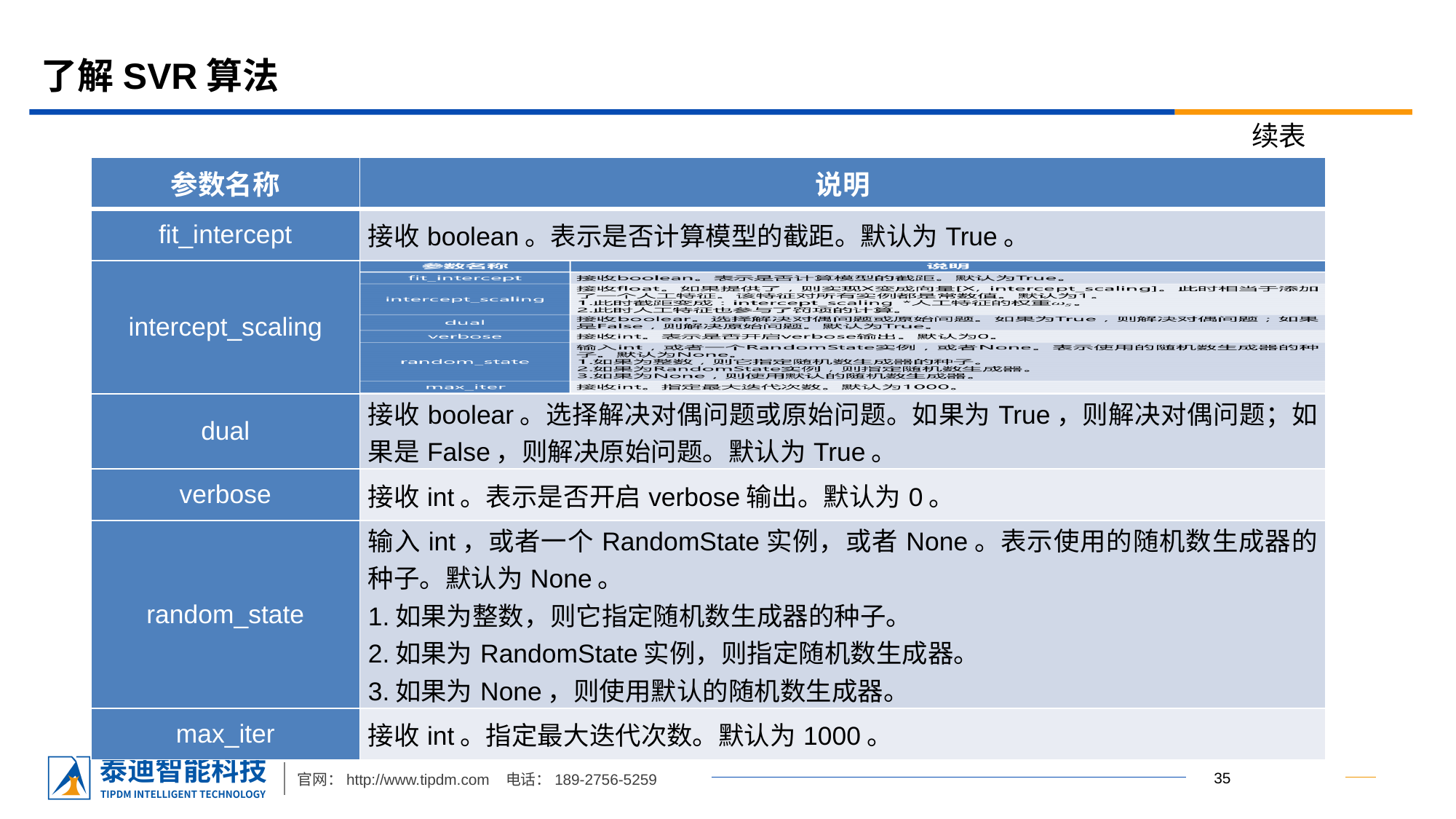

# 了解SVR算法
续表
| 参数名称 | 说明 |
| --- | --- |
| fit\_intercept | 接收boolean。表示是否计算模型的截距。默认为True。 |
| intercept\_scaling |  |
| dual | 接收boolear。选择解决对偶问题或原始问题。如果为True，则解决对偶问题；如果是False，则解决原始问题。默认为True。 |
| verbose | 接收int。表示是否开启verbose输出。默认为0。 |
| random\_state | 输入int，或者一个RandomState实例，或者None。表示使用的随机数生成器的种子。默认为None。 1.如果为整数，则它指定随机数生成器的种子。 2.如果为RandomState实例，则指定随机数生成器。 3.如果为None，则使用默认的随机数生成器。 |
| max\_iter | 接收int。指定最大迭代次数。默认为1000。 |